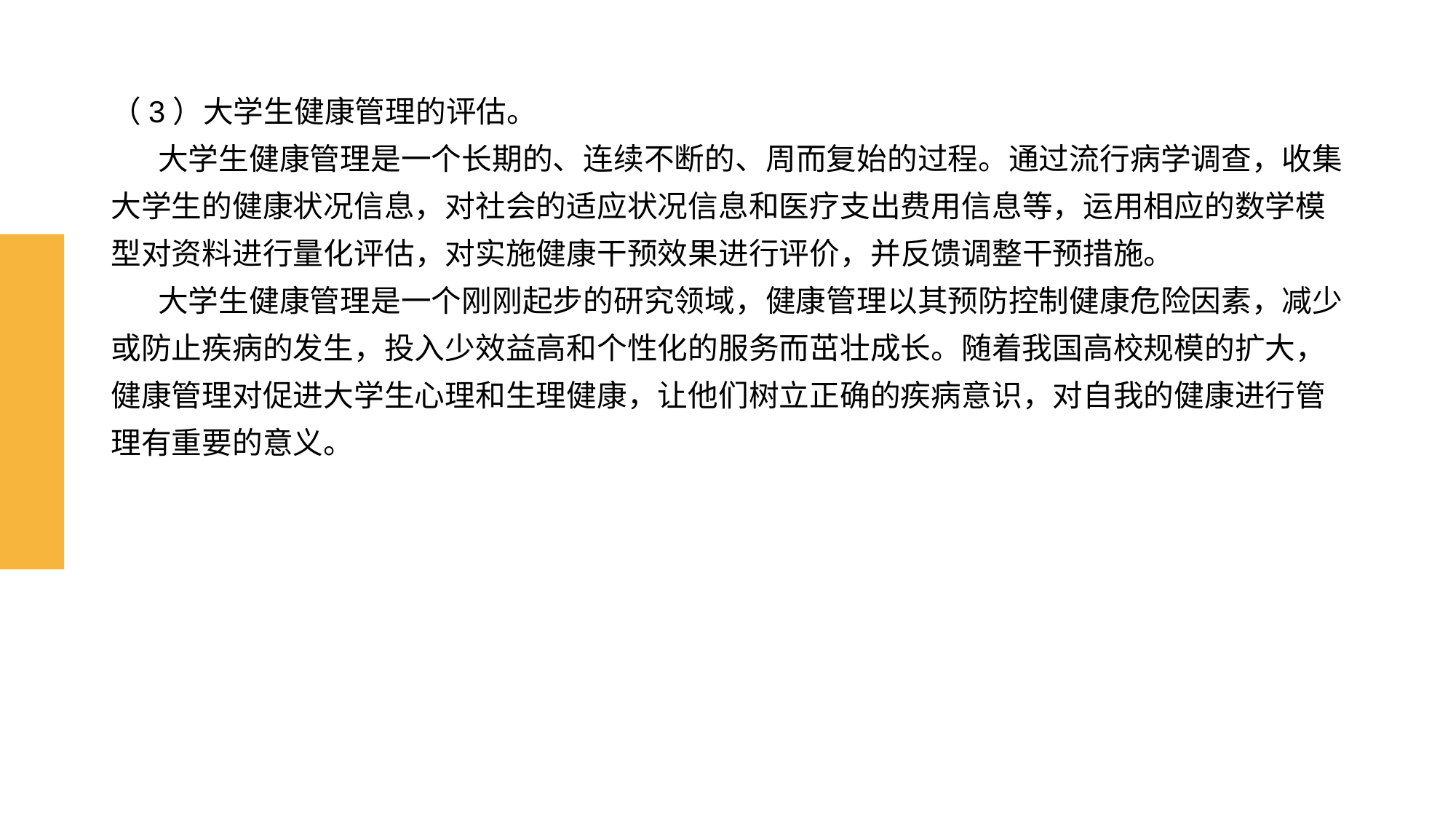

# （3）大学生健康管理的评估。 大学生健康管理是一个长期的、连续不断的、周而复始的过程。通过流行病学调查，收集大学生的健康状况信息，对社会的适应状况信息和医疗支出费用信息等，运用相应的数学模型对资料进行量化评估，对实施健康干预效果进行评价，并反馈调整干预措施。 大学生健康管理是一个刚刚起步的研究领域，健康管理以其预防控制健康危险因素，减少或防止疾病的发生，投入少效益高和个性化的服务而茁壮成长。随着我国高校规模的扩大，健康管理对促进大学生心理和生理健康，让他们树立正确的疾病意识，对自我的健康进行管理有重要的意义。